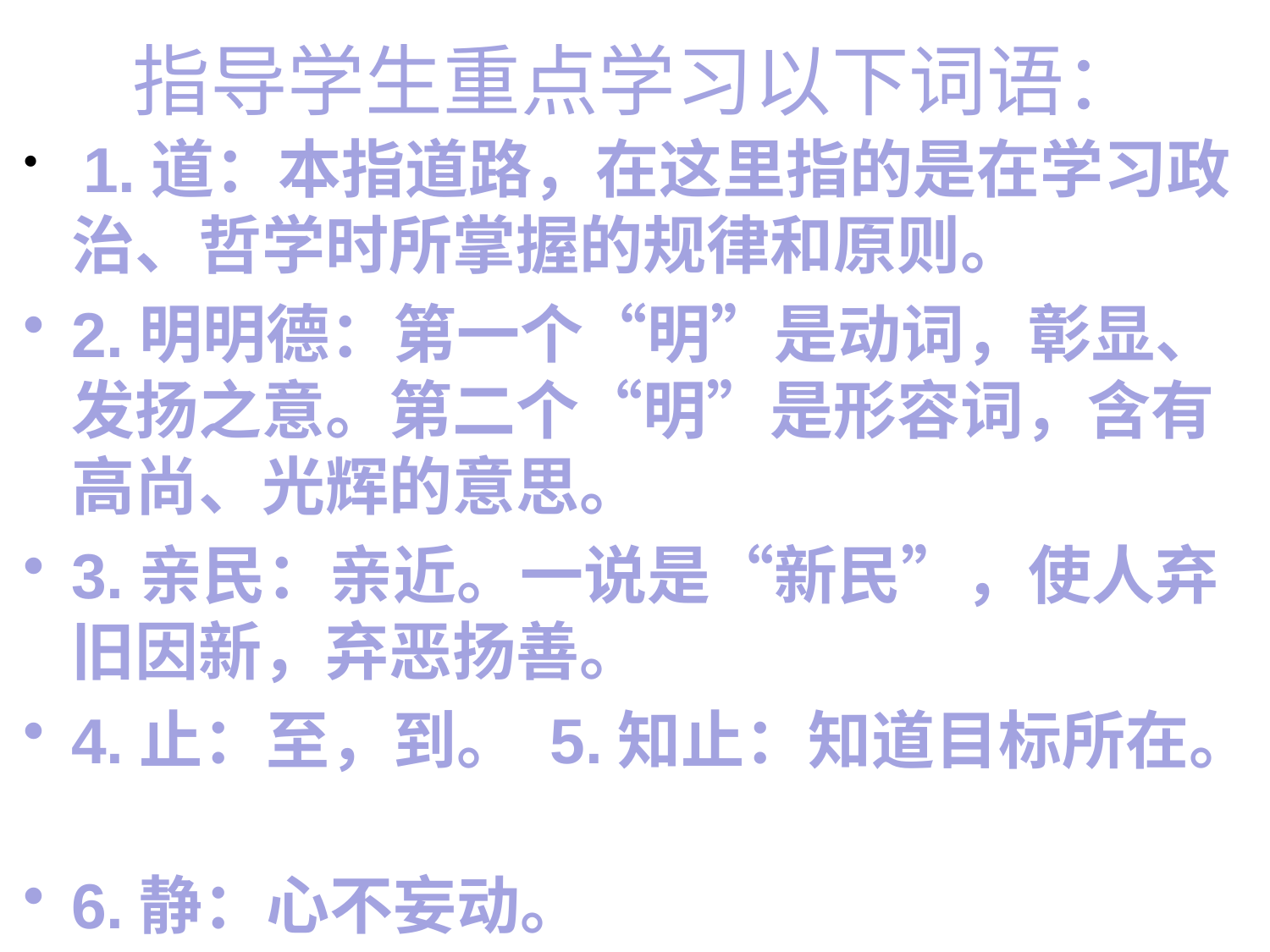

# 指导学生重点学习以下词语：
 1.道：本指道路，在这里指的是在学习政治、哲学时所掌握的规律和原则。
2.明明德：第一个“明”是动词，彰显、发扬之意。第二个“明”是形容词，含有高尚、光辉的意思。
3.亲民：亲近。一说是“新民”，使人弃旧因新，弃恶扬善。
4.止：至，到。 5.知止：知道目标所在。
6.静：心不妄动。
7.安：所处而安，性情安和。
8.虑：思虑精详。